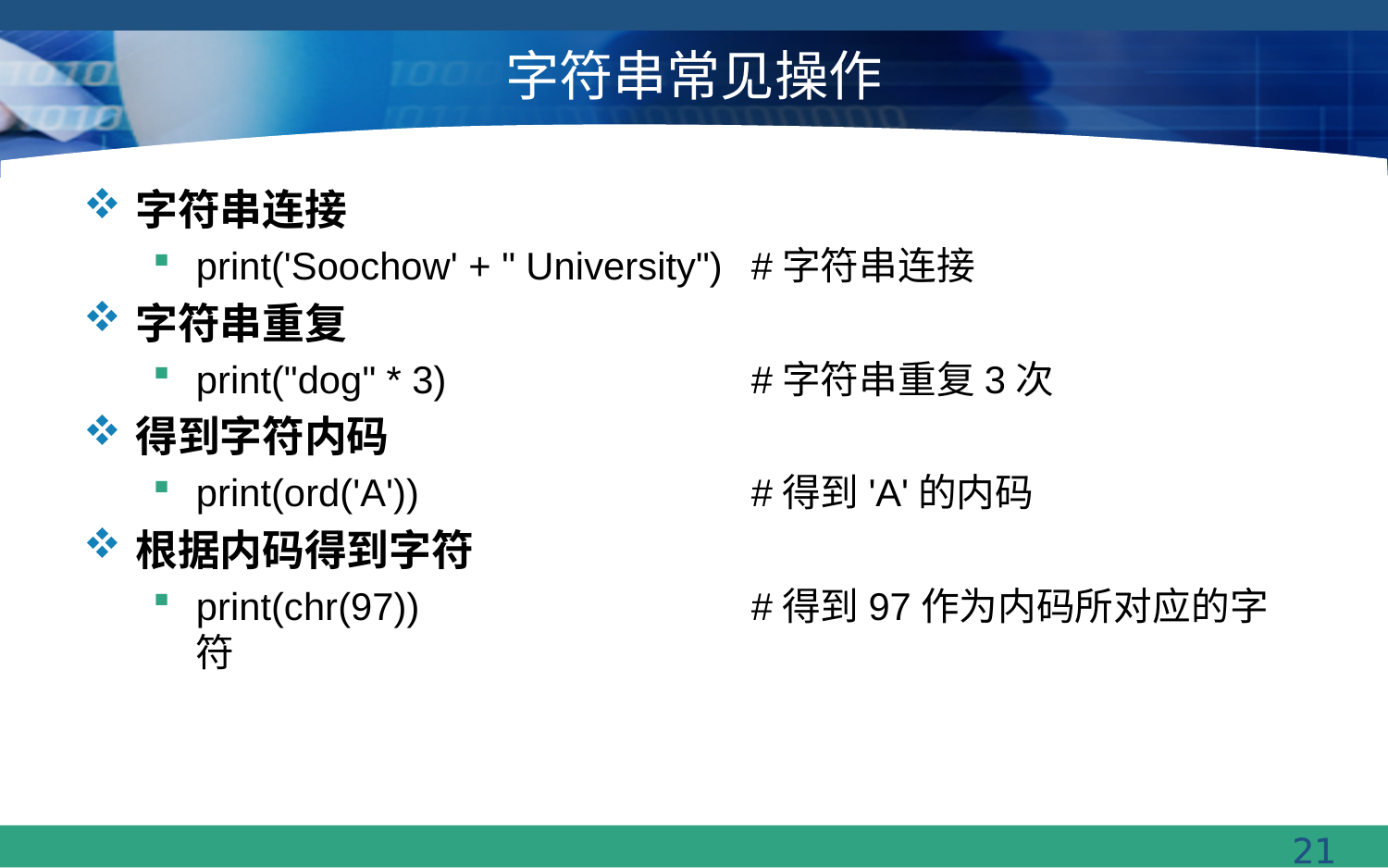

# 字符串常见操作
字符串连接
print('Soochow' + " University")  	#字符串连接
字符串重复
print("dog" * 3)               		#字符串重复3次
得到字符内码
print(ord('A'))                		#得到'A'的内码
根据内码得到字符
print(chr(97))                		#得到97作为内码所对应的字符